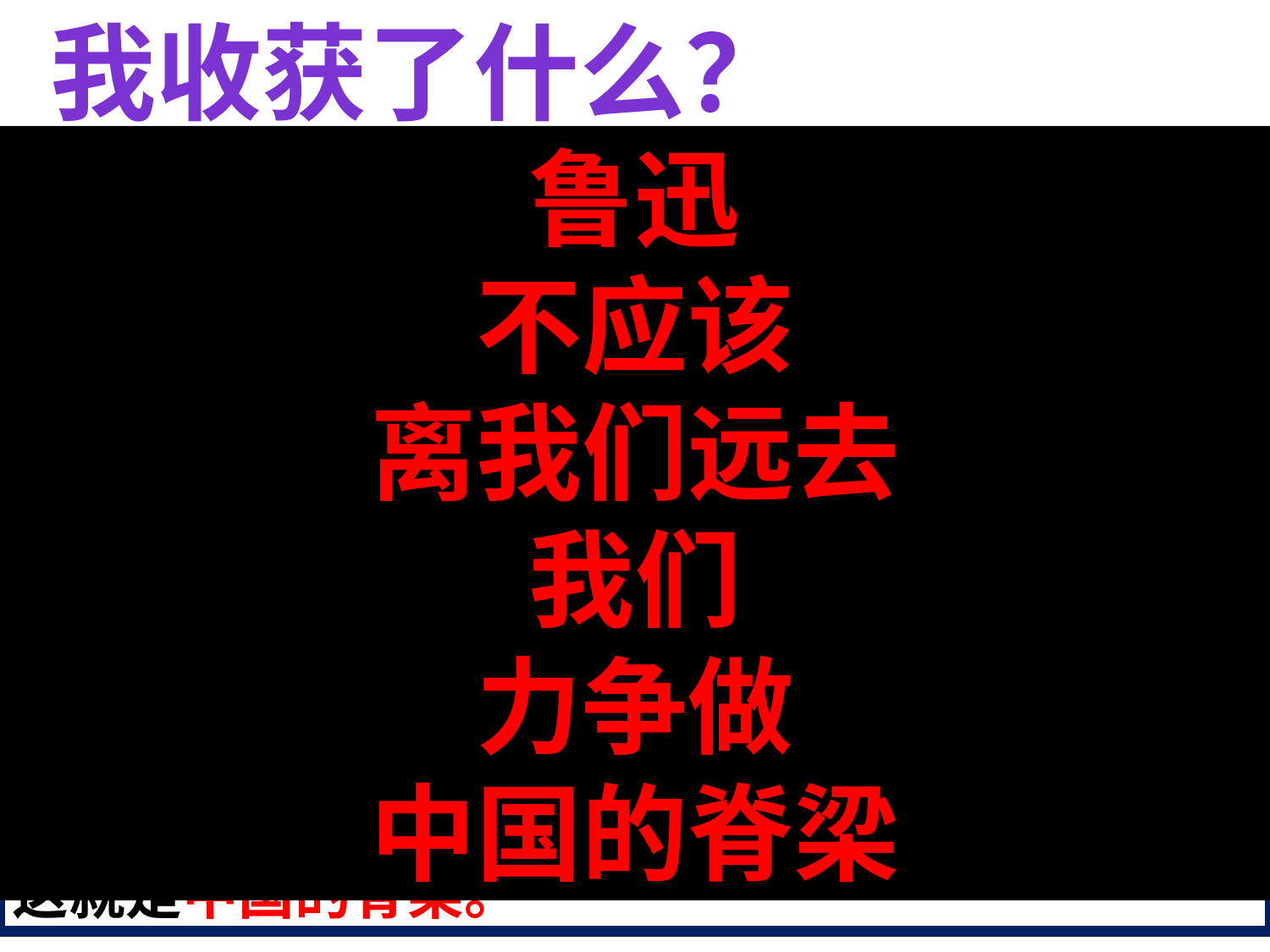

我收获了什么？
鲁迅
不应该
离我们远去
我们
力争做
中国的脊梁
鲁迅是中国文化革命的主将，他不但是伟大的文学家，而且是伟大的思想家和伟大的革命家。鲁迅的骨头是最硬的。他没有丝毫的奴颜和媚骨，这是殖民地半殖民地人民最可宝贵的性格。鲁迅是在文化战线上，代表全民族的大多数，向着敌人冲锋陷阵的最正确、最勇敢、最坚决、最忠实、最热忱的空前的民族英雄。鲁迅的方向，就是中华民族新文化的方向。”
我们从古以来，就有埋头苦干的人，有拼命硬干的人，有为民请命的人，有舍身求法的人，……
这就是中国的脊梁。